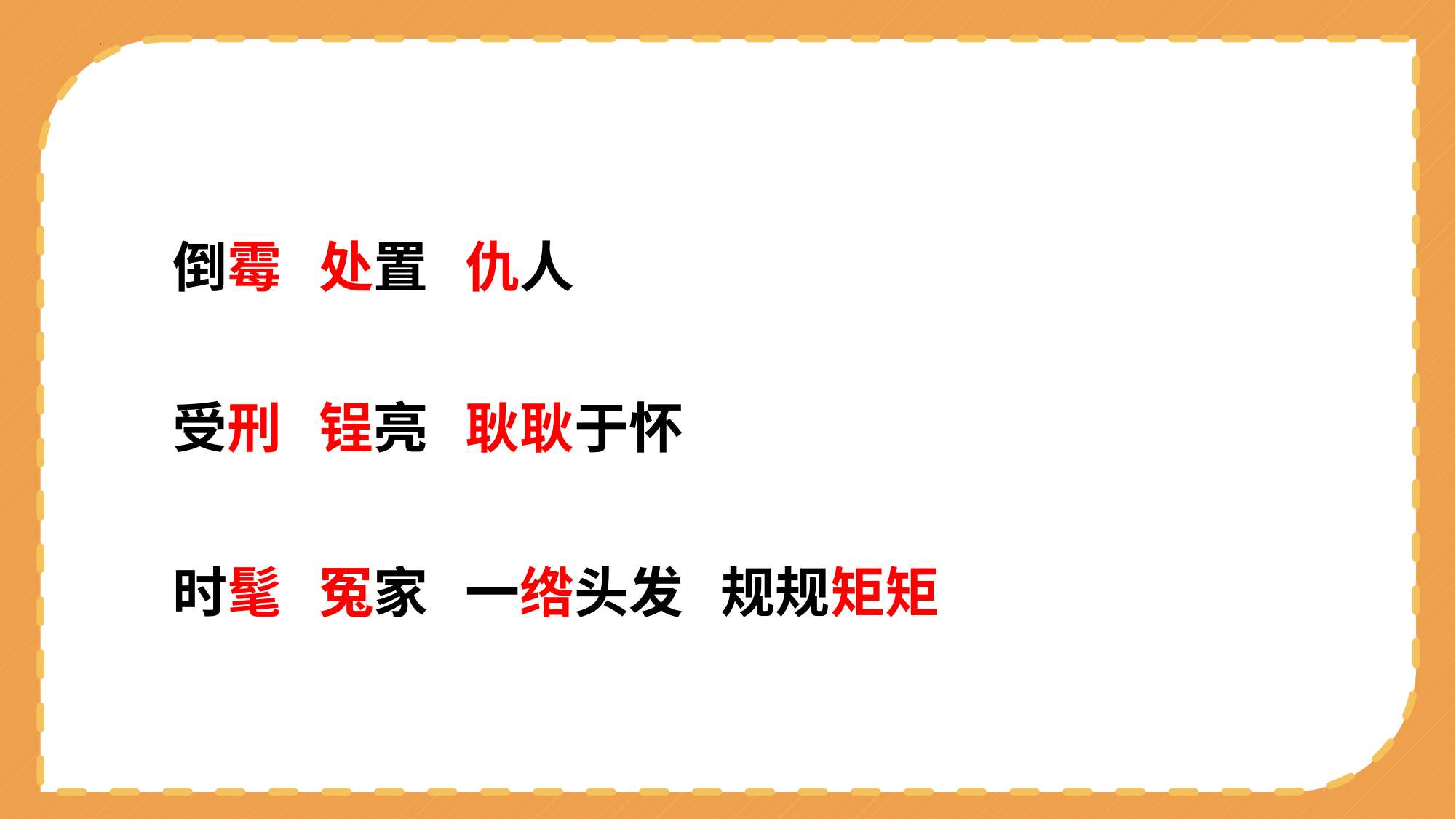

倒霉   处置   仇人
受刑   锃亮   耿耿于怀
时髦   冤家   一绺头发   规规矩矩